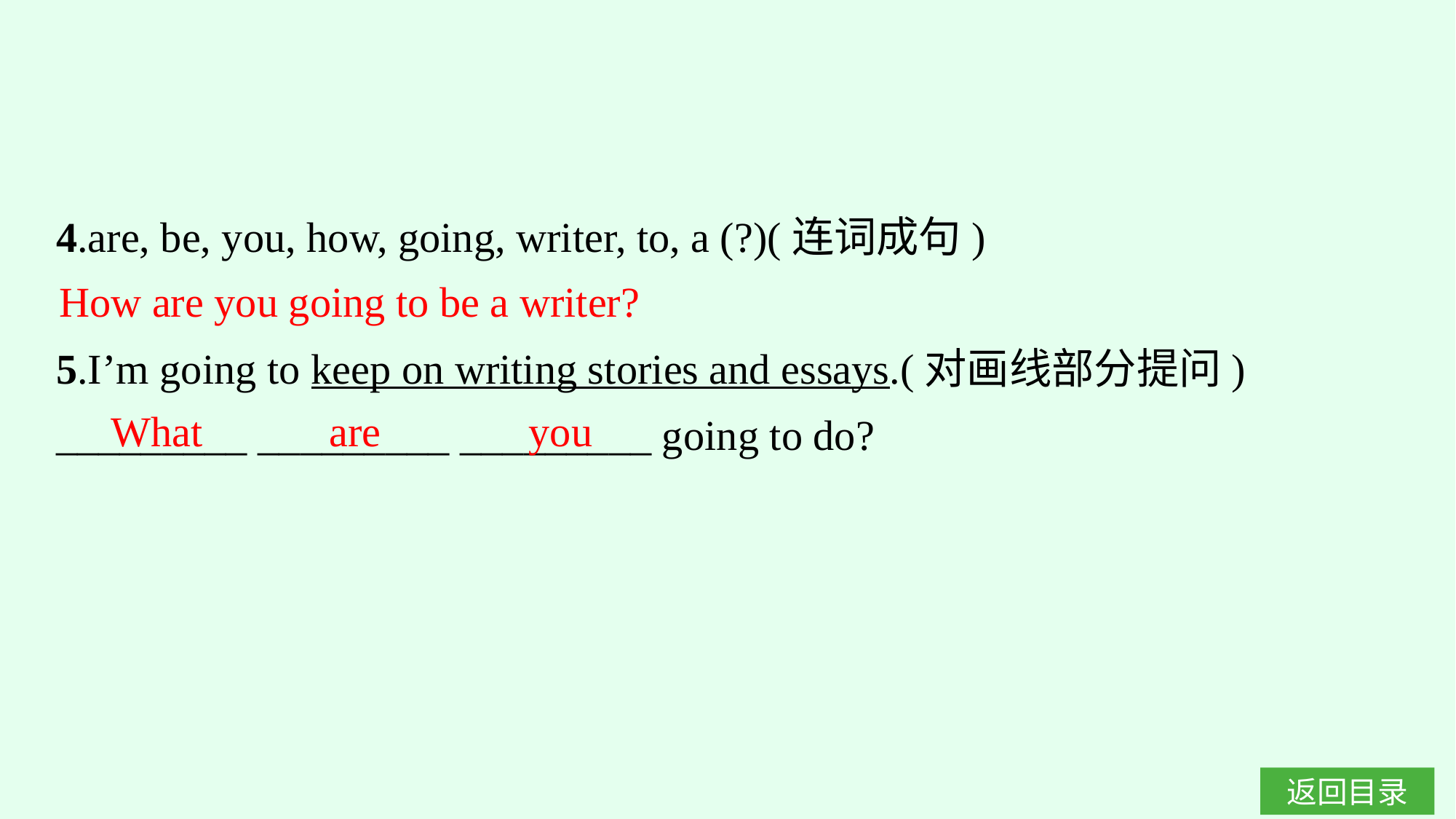

4.are, be, you, how, going, writer, to, a (?)(连词成句)

5.I’m going to keep on writing stories and essays.(对画线部分提问)
_________ _________ _________ going to do?
How are you going to be a writer?
What            are              you